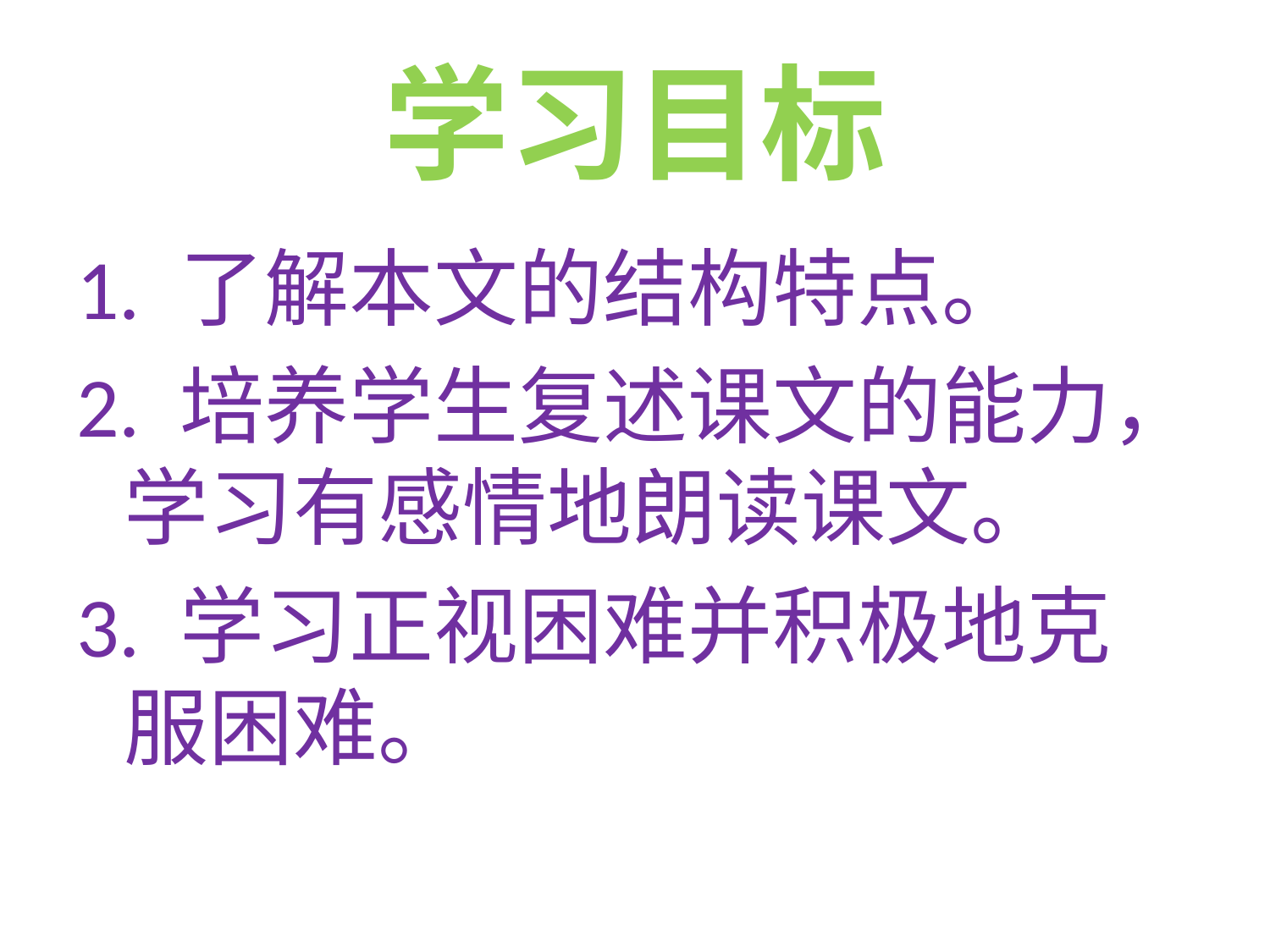

# 学习目标
1. 了解本文的结构特点。
2. 培养学生复述课文的能力，学习有感情地朗读课文。
3. 学习正视困难并积极地克服困难。